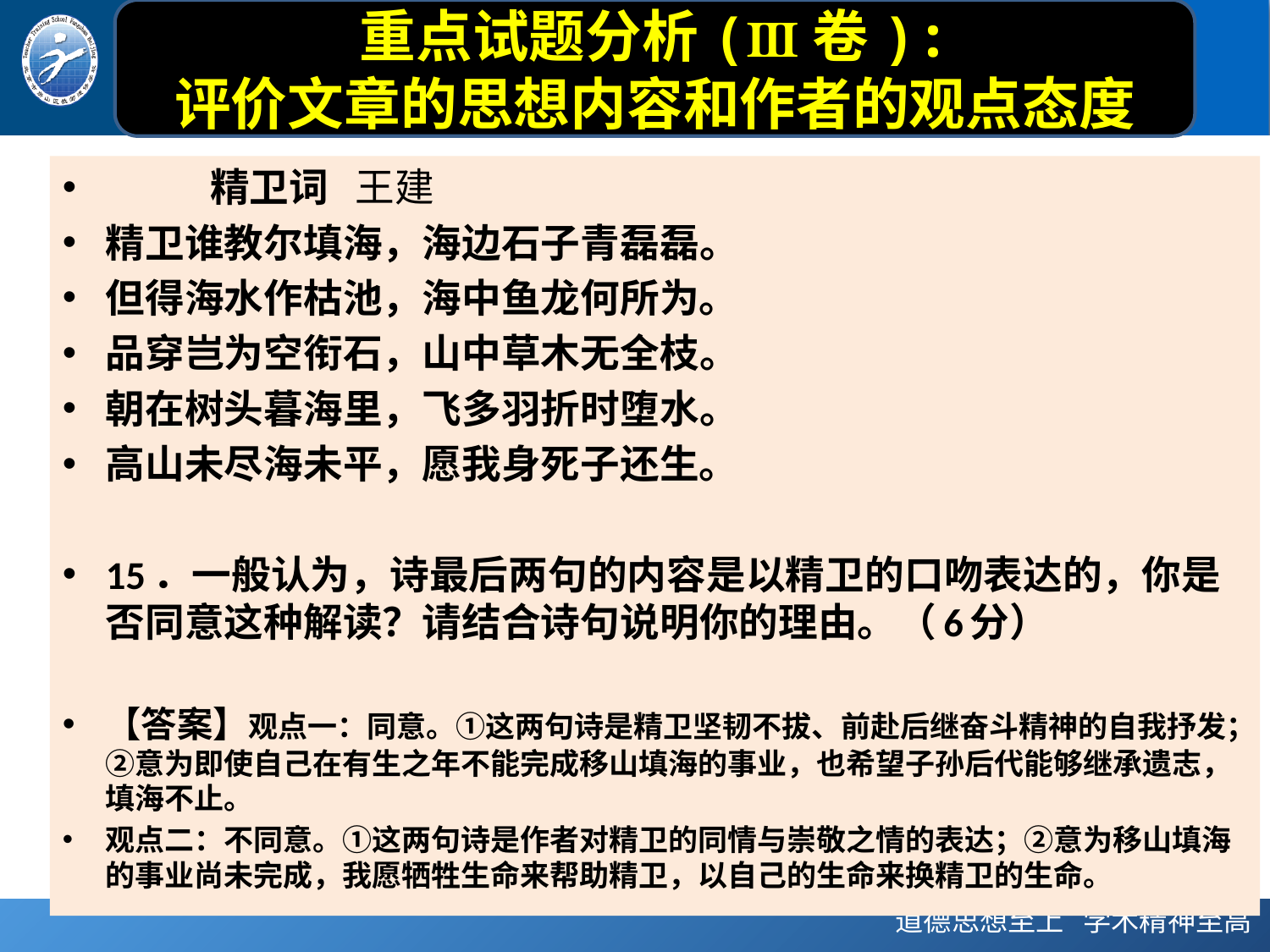

重点试题分析(Ⅲ卷):
评价文章的思想内容和作者的观点态度
           精卫词   王建
精卫谁教尔填海，海边石子青磊磊。
但得海水作枯池，海中鱼龙何所为。
品穿岂为空衔石，山中草木无全枝。
朝在树头暮海里，飞多羽折时堕水。
高山未尽海未平，愿我身死子还生。

15．一般认为，诗最后两句的内容是以精卫的口吻表达的，你是否同意这种解读？请结合诗句说明你的理由。（6分）

【答案】观点一：同意。①这两句诗是精卫坚韧不拔、前赴后继奋斗精神的自我抒发；②意为即使自己在有生之年不能完成移山填海的事业，也希望子孙后代能够继承遗志，填海不止。
观点二：不同意。①这两句诗是作者对精卫的同情与崇敬之情的表达；②意为移山填海的事业尚未完成，我愿牺牲生命来帮助精卫，以自己的生命来换精卫的生命。